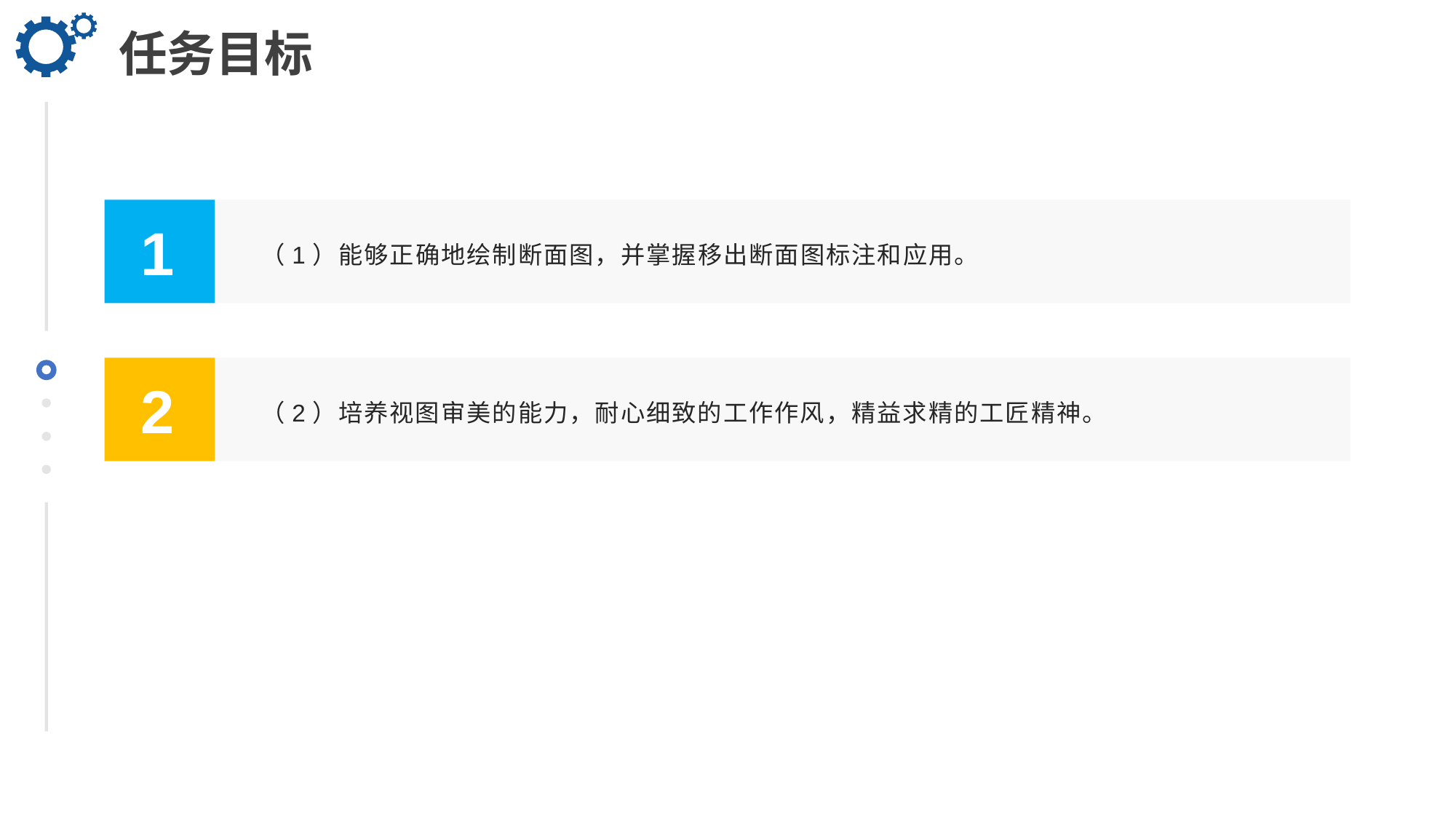

任务目标

（1）能够正确地绘制断面图，并掌握移出断面图标注和应用。
1

（2）培养视图审美的能力，耐心细致的工作作风，精益求精的工匠精神。
2
24